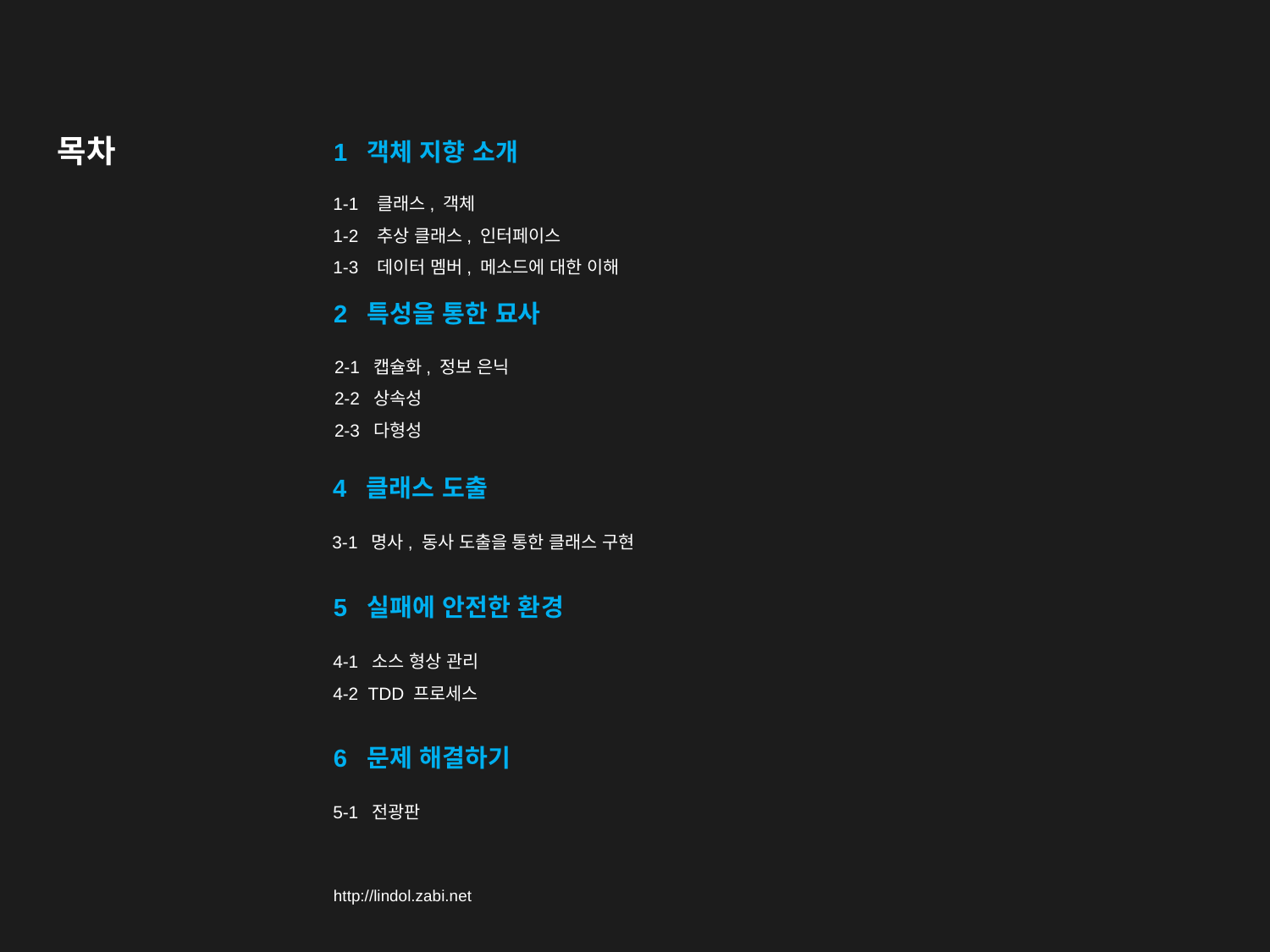

목차
1  객체 지향 소개
1-1   클래스, 객체
1-2   추상 클래스, 인터페이스
1-3   데이터 멤버, 메소드에 대한 이해
2  특성을 통한 묘사
2-1  캡슐화, 정보 은닉
2-2  상속성
2-3  다형성
4  클래스 도출
3-1  명사, 동사 도출을 통한 클래스 구현
5  실패에 안전한 환경
4-1  소스 형상 관리
4-2  TDD 프로세스
6  문제 해결하기
5-1  전광판
http://lindol.zabi.net